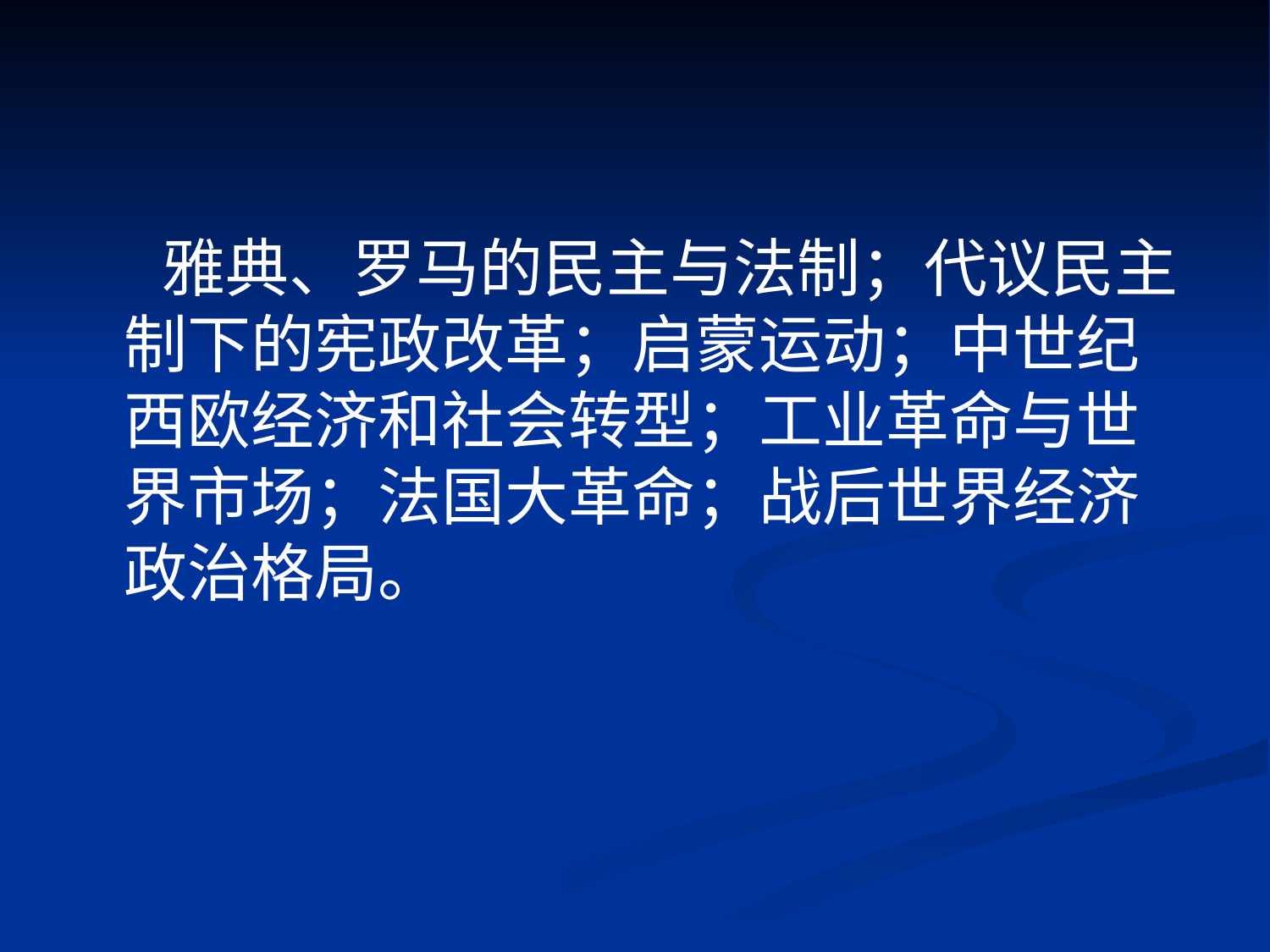

雅典、罗马的民主与法制；代议民主制下的宪政改革；启蒙运动；中世纪西欧经济和社会转型；工业革命与世界市场；法国大革命；战后世界经济政治格局。